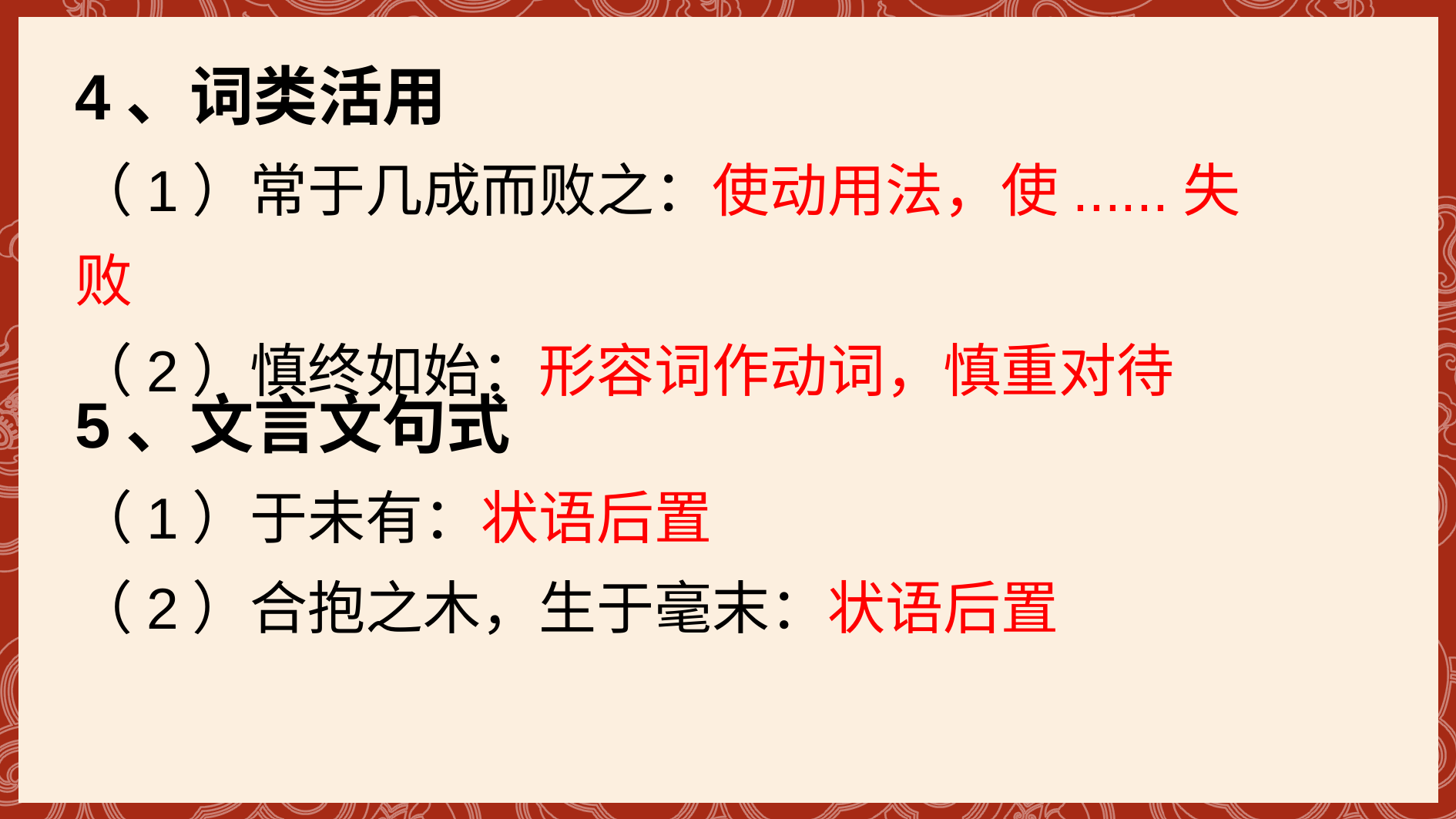

4、词类活用
（1）常于几成而败之：使动用法，使......失败
（2）慎终如始：形容词作动词，慎重对待
5、文言文句式
（1）于未有：状语后置
（2）合抱之木，生于毫末：状语后置